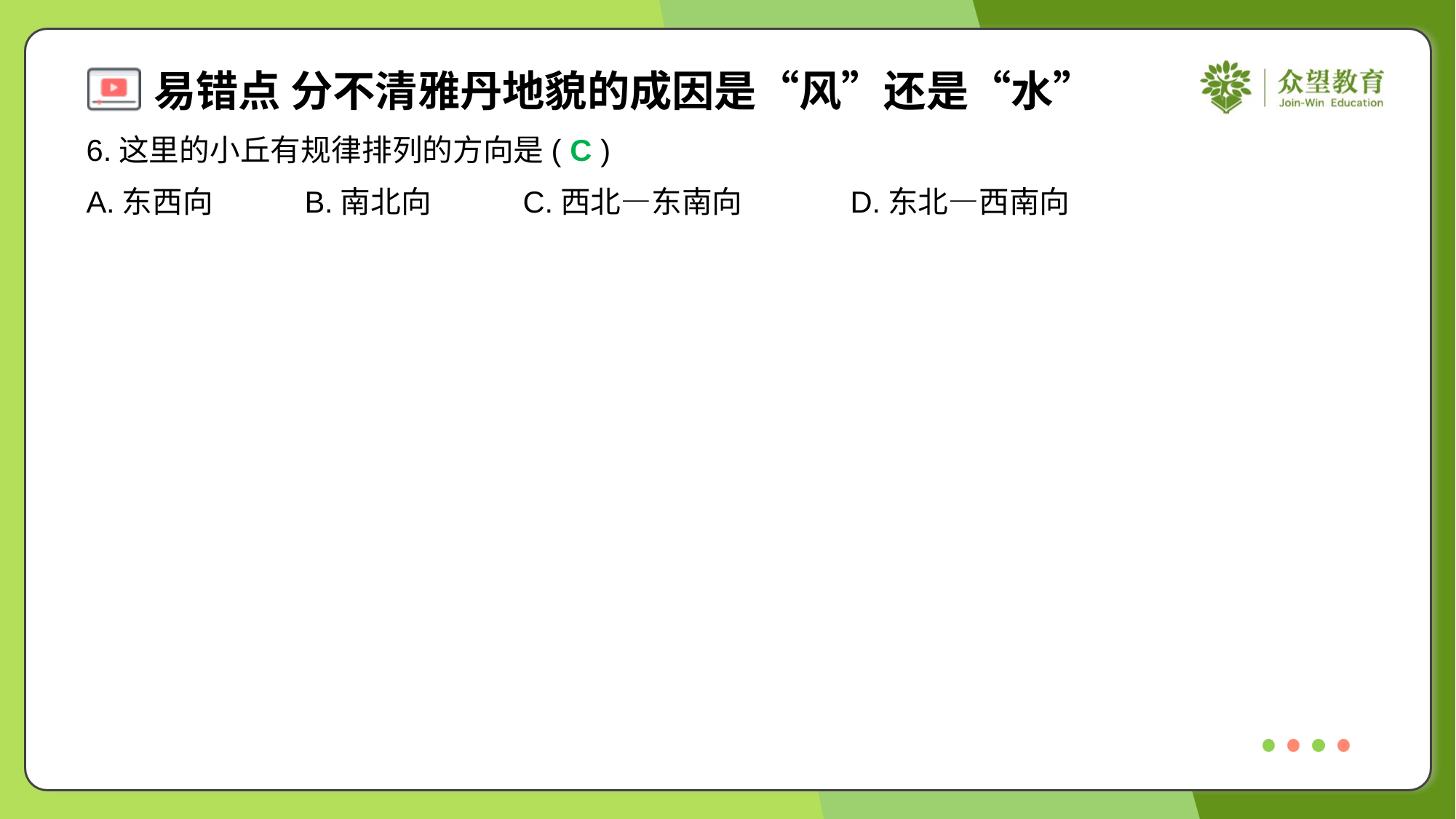

6.这里的小丘有规律排列的方向是(     )
C
A.东西向	B.南北向	C.西北—东南向	D.东北—西南向